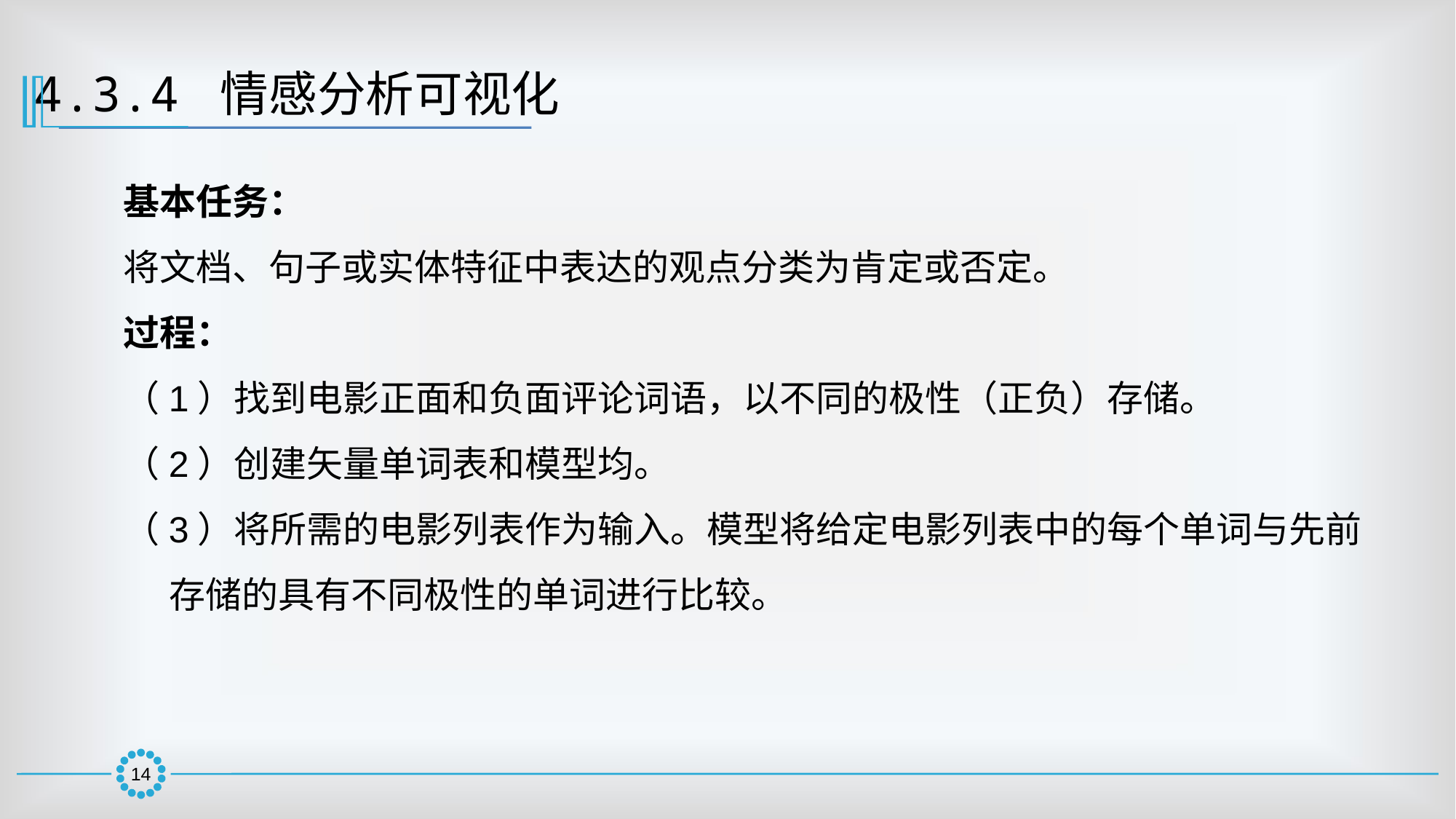

4.3.4 情感分析可视化

基本任务：
将文档、句子或实体特征中表达的观点分类为肯定或否定。
过程：
（1）找到电影正面和负面评论词语，以不同的极性（正负）存储。
（2）创建矢量单词表和模型均。
（3）将所需的电影列表作为输入。模型将给定电影列表中的每个单词与先前存储的具有不同极性的单词进行比较。

14